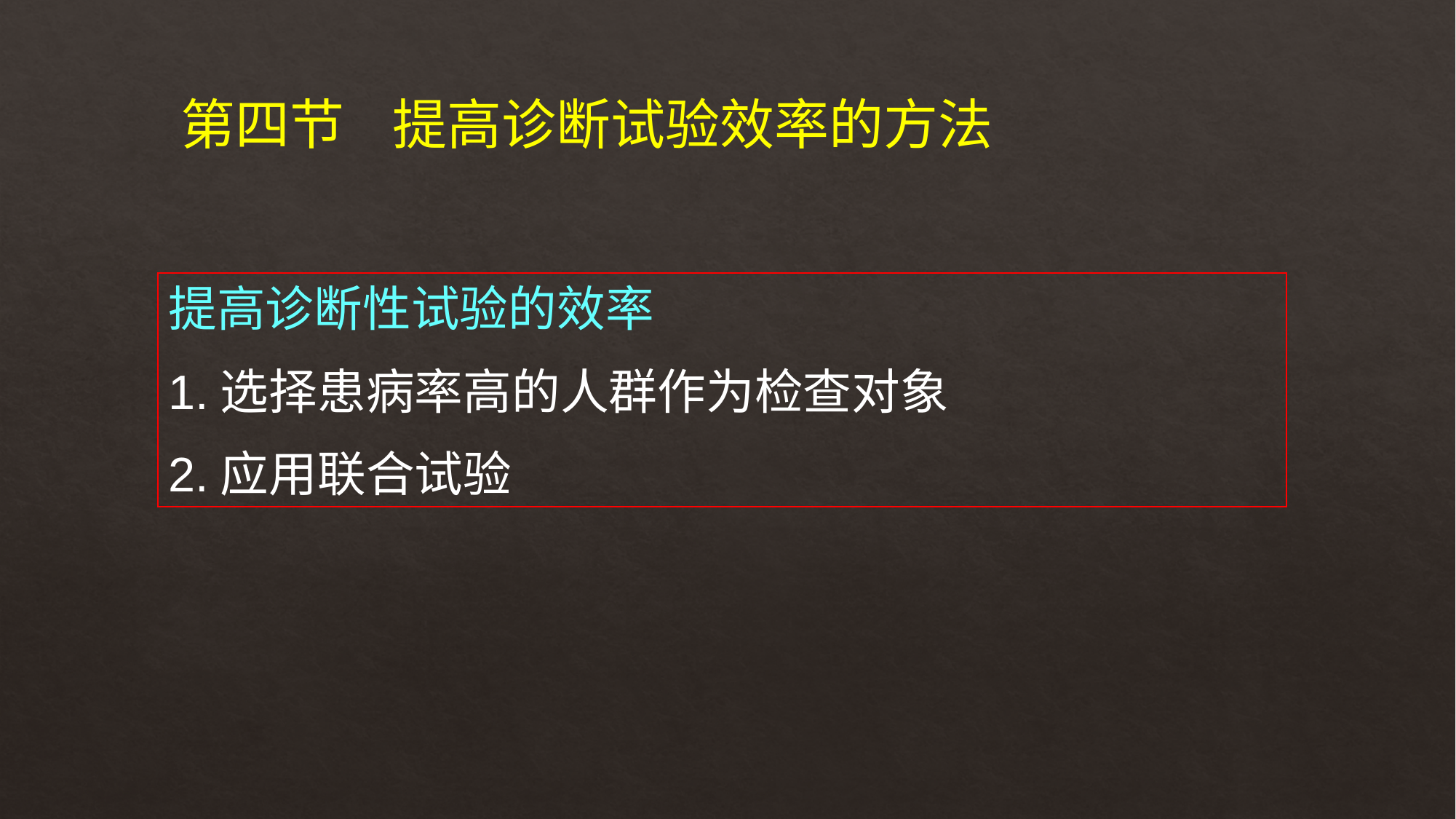

第四节    提高诊断试验效率的方法
提高诊断性试验的效率
1.选择患病率高的人群作为检查对象
2.应用联合试验